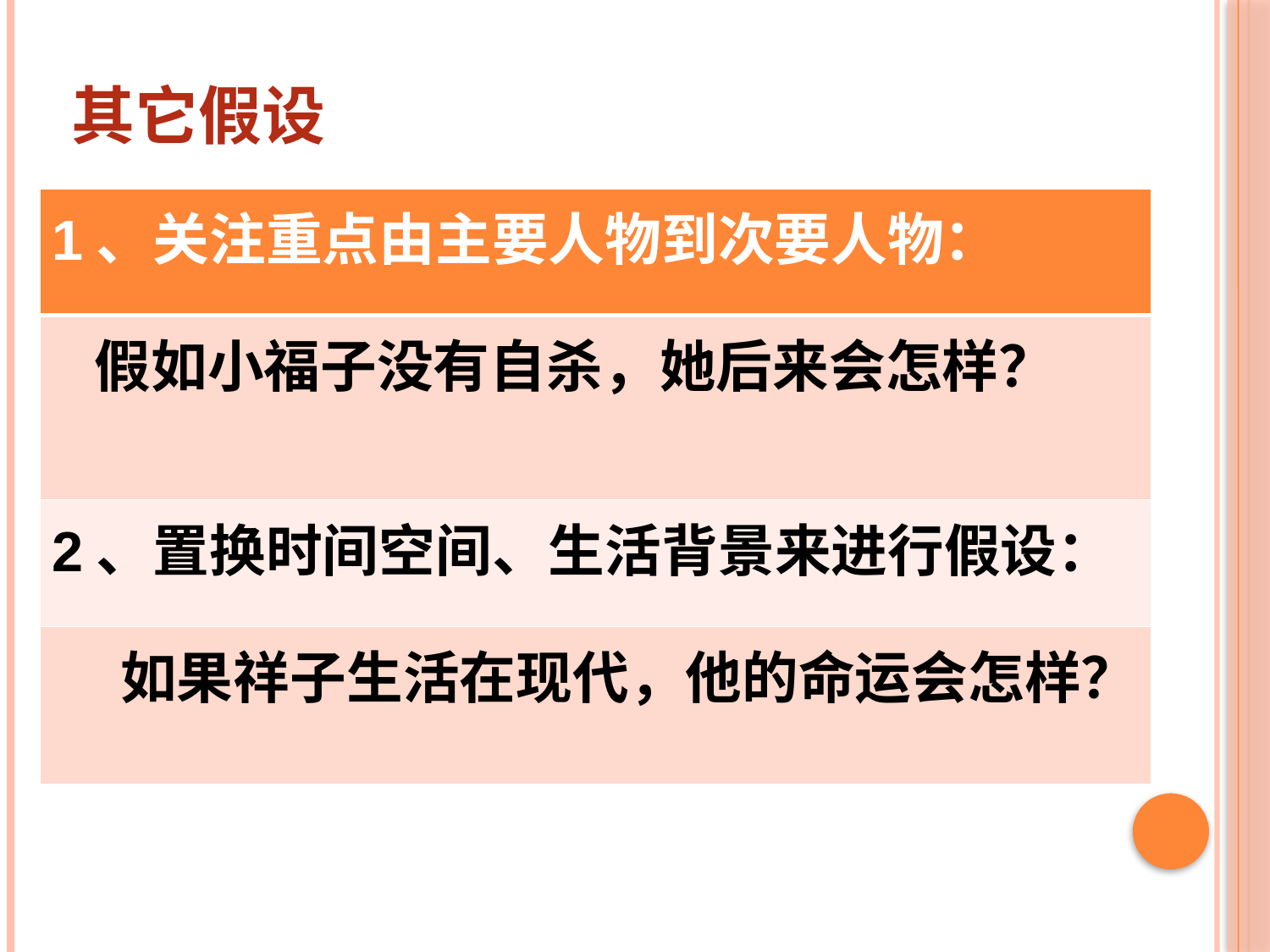

# 其它假设
| 1、关注重点由主要人物到次要人物： |
| --- |
| 假如小福子没有自杀，她后来会怎样？ |
| 2、置换时间空间、生活背景来进行假设： |
| 如果祥子生活在现代，他的命运会怎样？ |